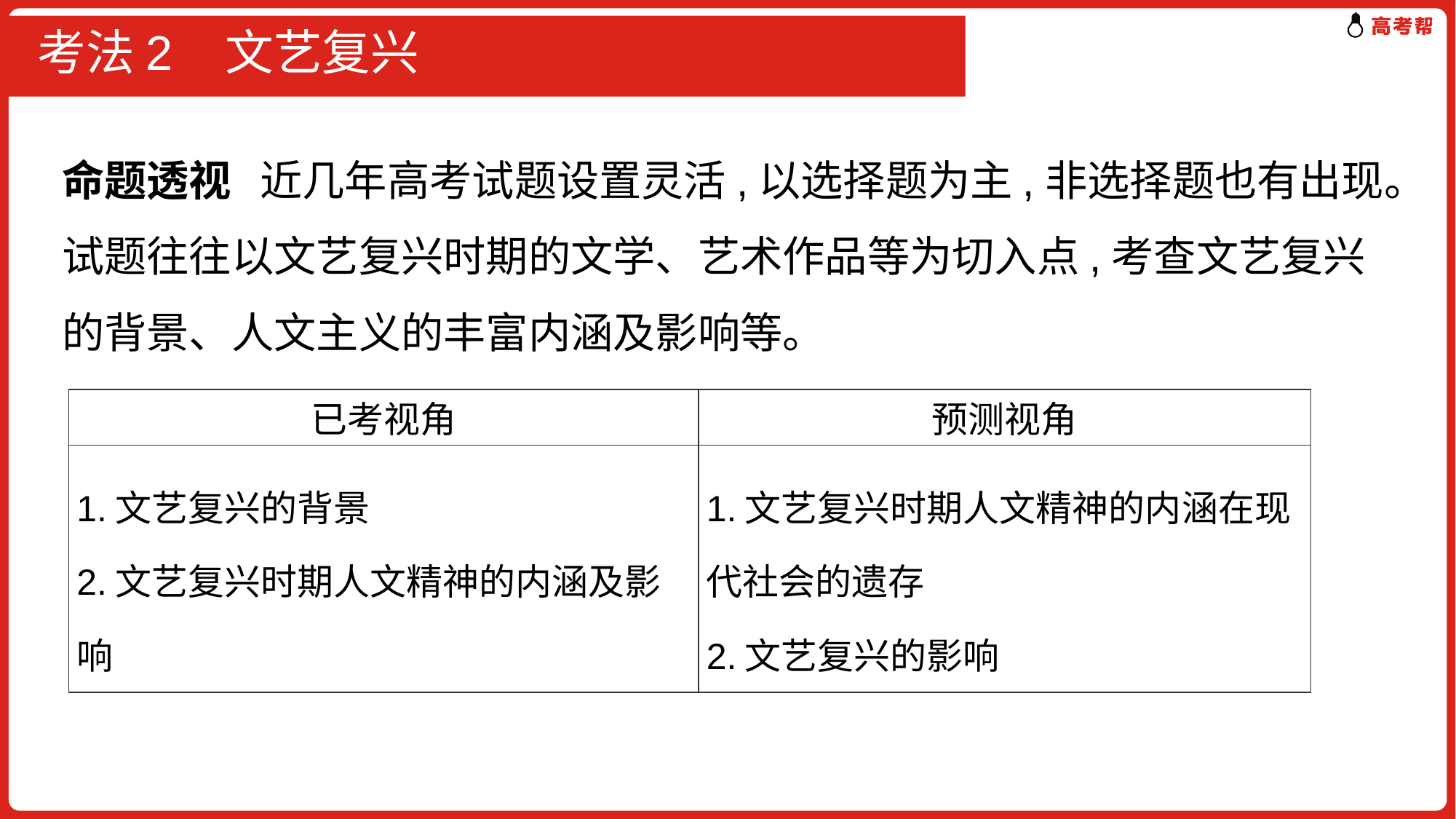

# 考法2   文艺复兴
命题透视   近几年高考试题设置灵活,以选择题为主,非选择题也有出现。试题往往以文艺复兴时期的文学、艺术作品等为切入点,考查文艺复兴的背景、人文主义的丰富内涵及影响等。
| 已考视角 | 预测视角 |
| --- | --- |
| 1.文艺复兴的背景 2.文艺复兴时期人文精神的内涵及影响 | 1.文艺复兴时期人文精神的内涵在现代社会的遗存 2.文艺复兴的影响 |